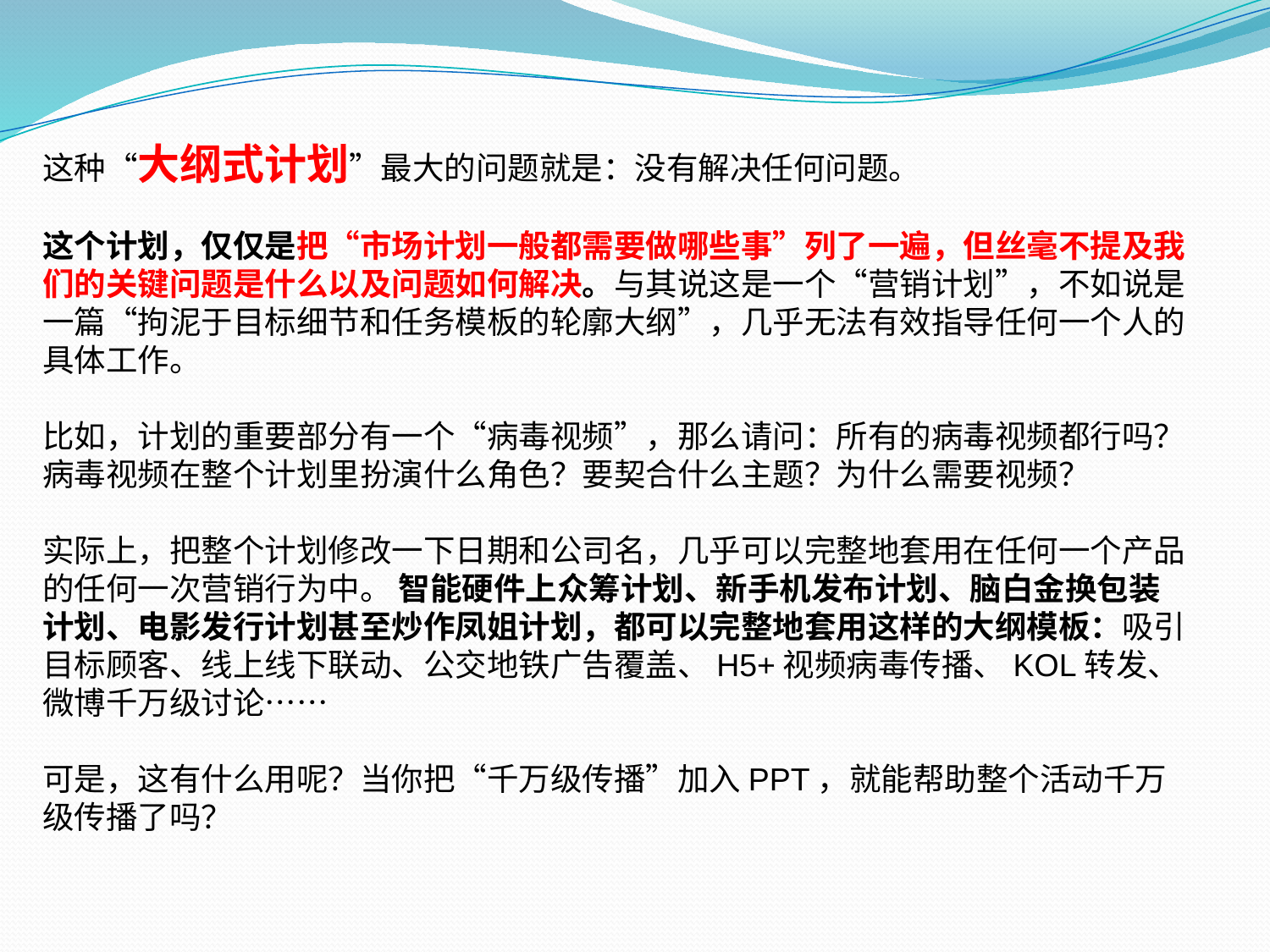

这种“大纲式计划”最大的问题就是：没有解决任何问题。

这个计划，仅仅是把“市场计划一般都需要做哪些事”列了一遍，但丝毫不提及我们的关键问题是什么以及问题如何解决。与其说这是一个“营销计划”，不如说是一篇“拘泥于目标细节和任务模板的轮廓大纲”，几乎无法有效指导任何一个人的具体工作。
比如，计划的重要部分有一个“病毒视频”，那么请问：所有的病毒视频都行吗？病毒视频在整个计划里扮演什么角色？要契合什么主题？为什么需要视频？

实际上，把整个计划修改一下日期和公司名，几乎可以完整地套用在任何一个产品的任何一次营销行为中。 智能硬件上众筹计划、新手机发布计划、脑白金换包装计划、电影发行计划甚至炒作凤姐计划，都可以完整地套用这样的大纲模板：吸引目标顾客、线上线下联动、公交地铁广告覆盖、H5+视频病毒传播、KOL转发、微博千万级讨论……

可是，这有什么用呢？当你把“千万级传播”加入PPT，就能帮助整个活动千万级传播了吗？